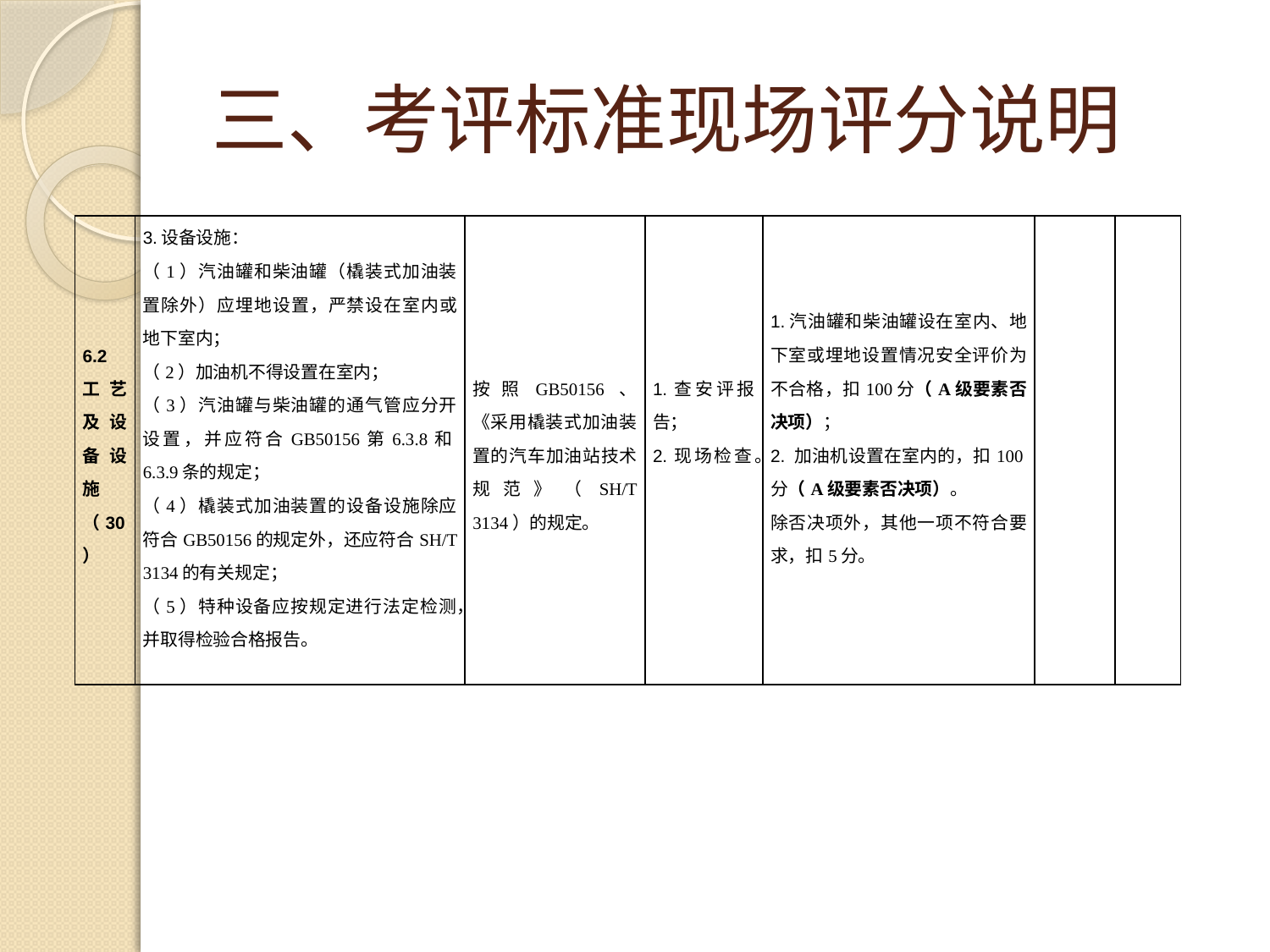

# 三、考评标准现场评分说明
| 6.2 工艺及设备设施 （30） | 3.设备设施： （1）汽油罐和柴油罐（橇装式加油装置除外）应埋地设置，严禁设在室内或地下室内； （2）加油机不得设置在室内； （3）汽油罐与柴油罐的通气管应分开设置，并应符合GB50156第6.3.8和6.3.9条的规定； （4）橇装式加油装置的设备设施除应符合GB50156的规定外，还应符合SH/T 3134的有关规定； （5）特种设备应按规定进行法定检测，并取得检验合格报告。 | 按照GB50156、《采用橇装式加油装置的汽车加油站技术规范》（SH/T 3134）的规定。 | 1.查安评报告； 2.现场检查。 | 1.汽油罐和柴油罐设在室内、地下室或埋地设置情况安全评价为不合格，扣100分（A级要素否决项）； 2. 加油机设置在室内的，扣100分（A级要素否决项）。 除否决项外，其他一项不符合要求，扣5分。 |  |  |
| --- | --- | --- | --- | --- | --- | --- |